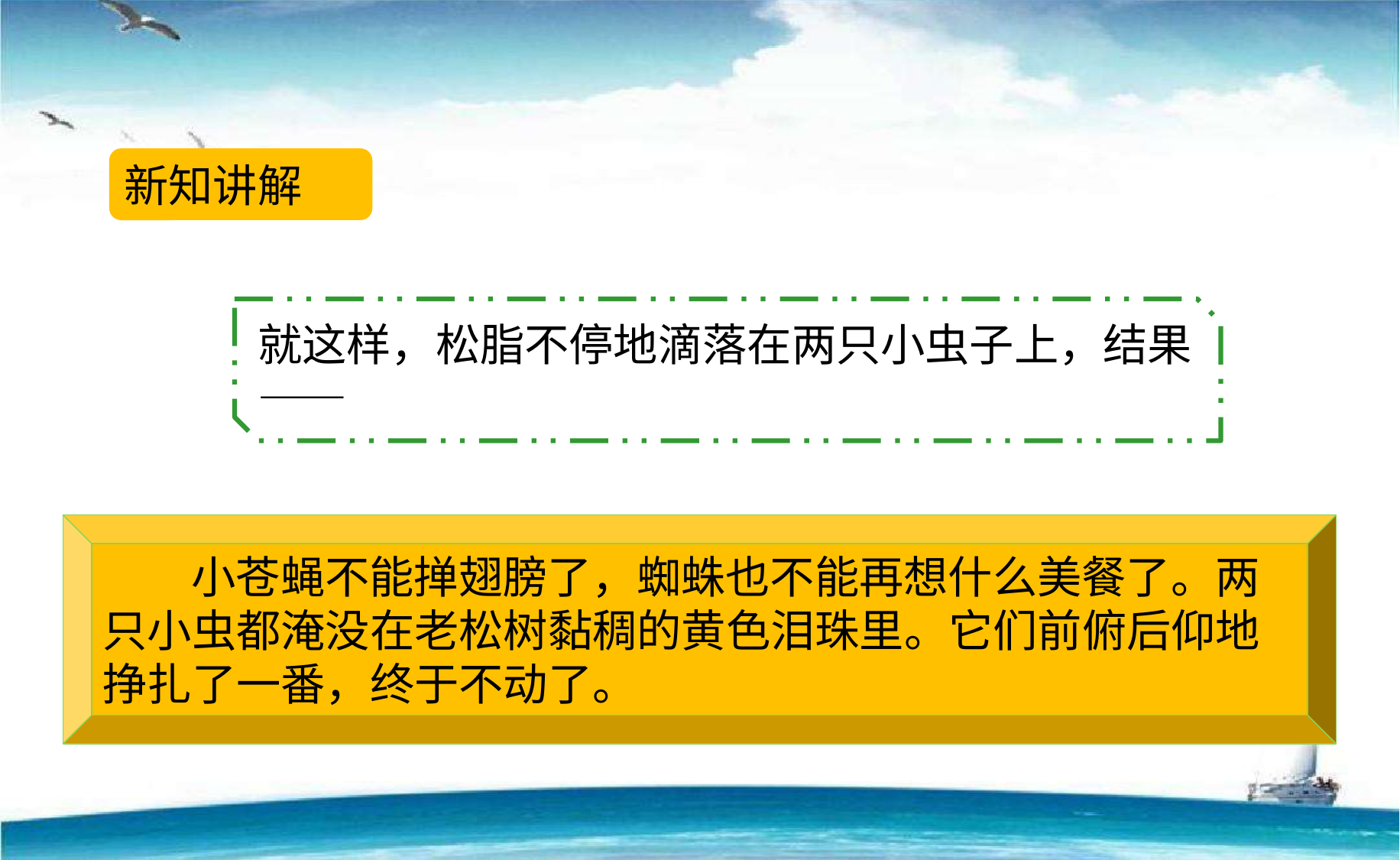

新知讲解
就这样，松脂不停地滴落在两只小虫子上，结果——
    小苍蝇不能掸翅膀了，蜘蛛也不能再想什么美餐了。两只小虫都淹没在老松树黏稠的黄色泪珠里。它们前俯后仰地挣扎了一番，终于不动了。